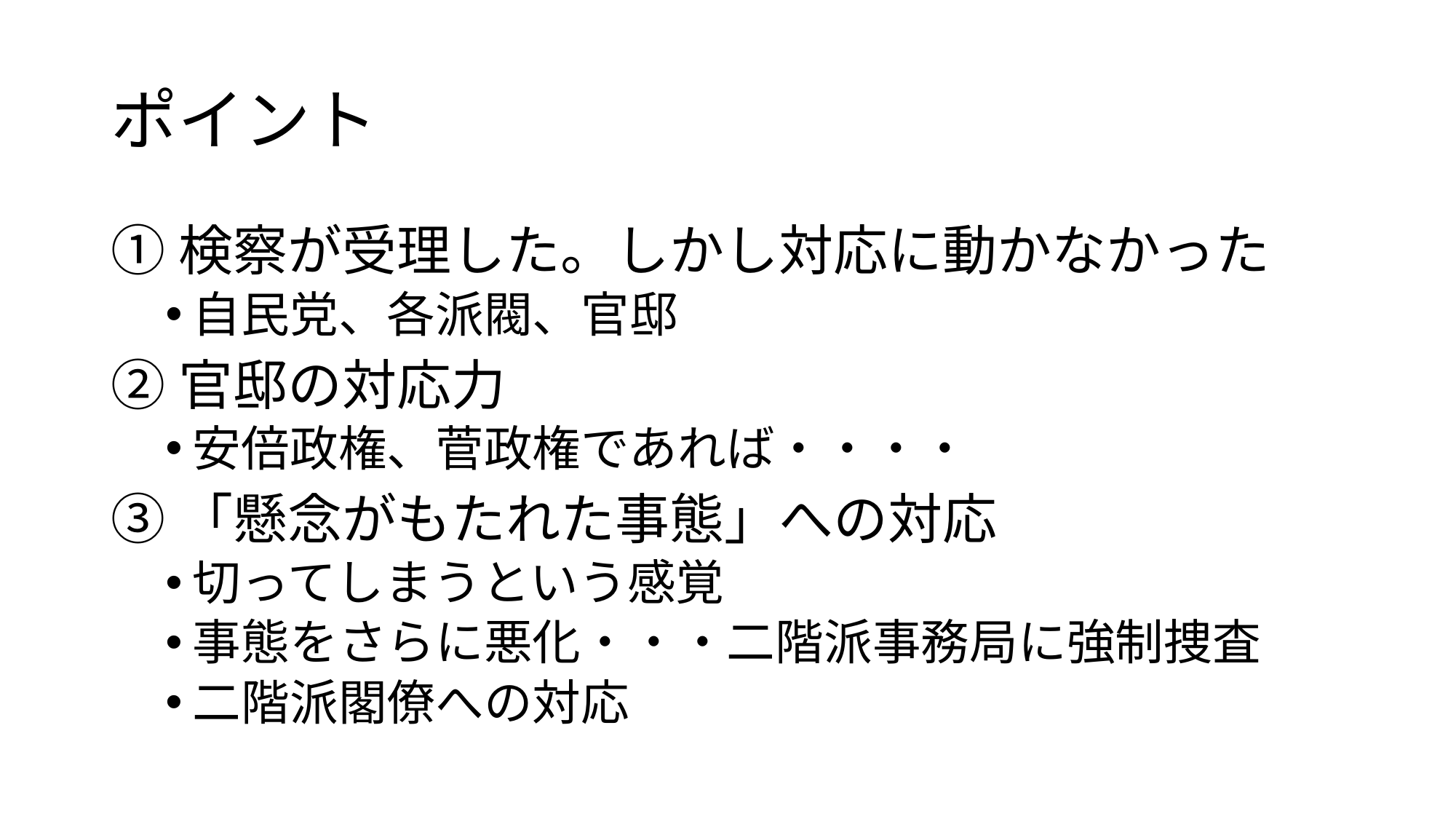

# ポイント
①検察が受理した。しかし対応に動かなかった
自民党、各派閥、官邸
②官邸の対応力
安倍政権、菅政権であれば・・・・
③「懸念がもたれた事態」への対応
切ってしまうという感覚
事態をさらに悪化・・・二階派事務局に強制捜査
二階派閣僚への対応